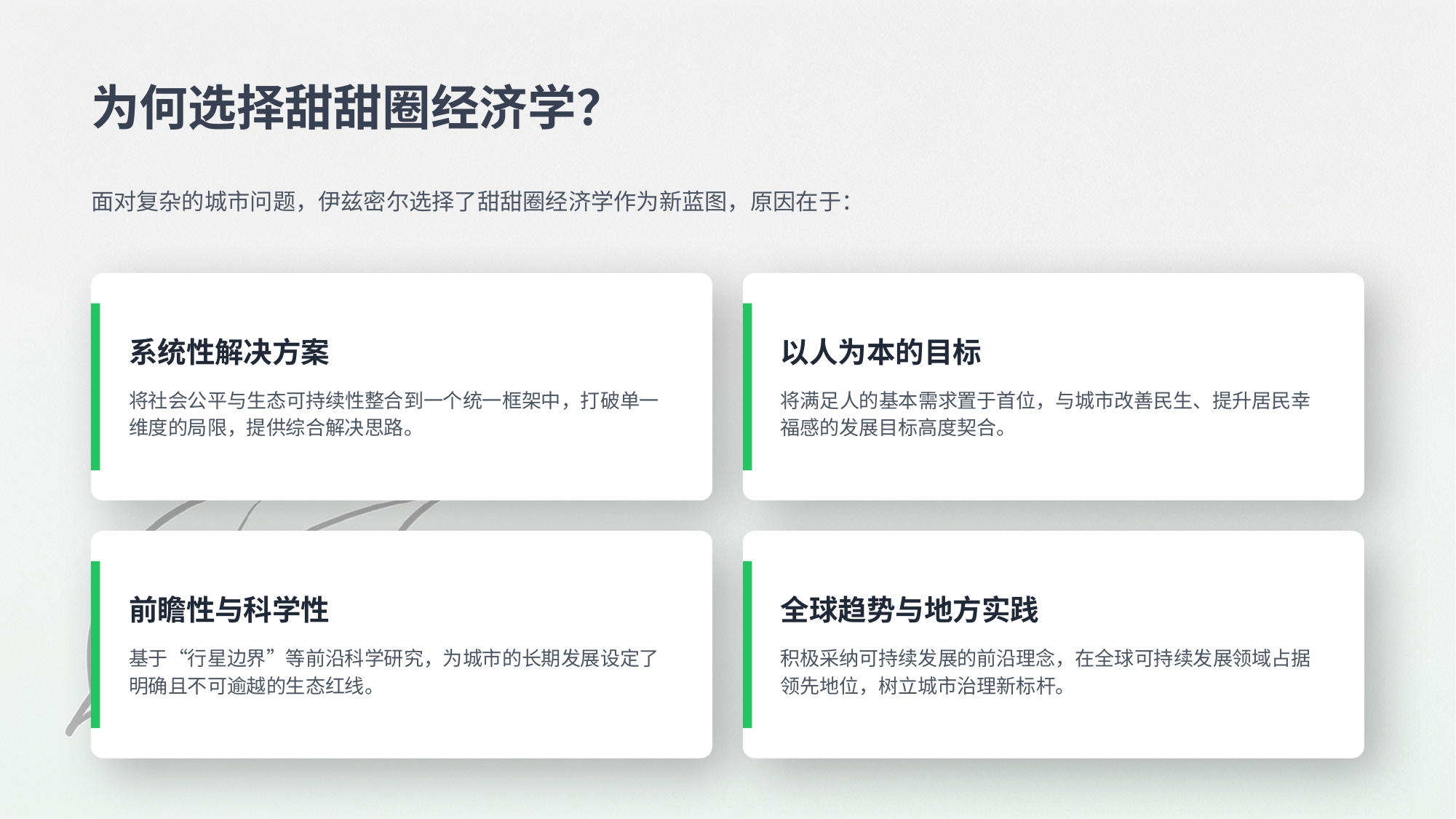

为何选择甜甜圈经济学？
面对复杂的城市问题，伊兹密尔选择了甜甜圈经济学作为新蓝图，原因在于：

系统性解决方案
将社会公平与生态可持续性整合到一个统一框架中，打破单一维度的局限，提供综合解决思路。
以人为本的目标
将满足人的基本需求置于首位，与城市改善民生、提升居民幸福感的发展目标高度契合。

前瞻性与科学性
基于“行星边界”等前沿科学研究，为城市的长期发展设定了明确且不可逾越的生态红线。
全球趋势与地方实践
积极采纳可持续发展的前沿理念，在全球可持续发展领域占据领先地位，树立城市治理新标杆。